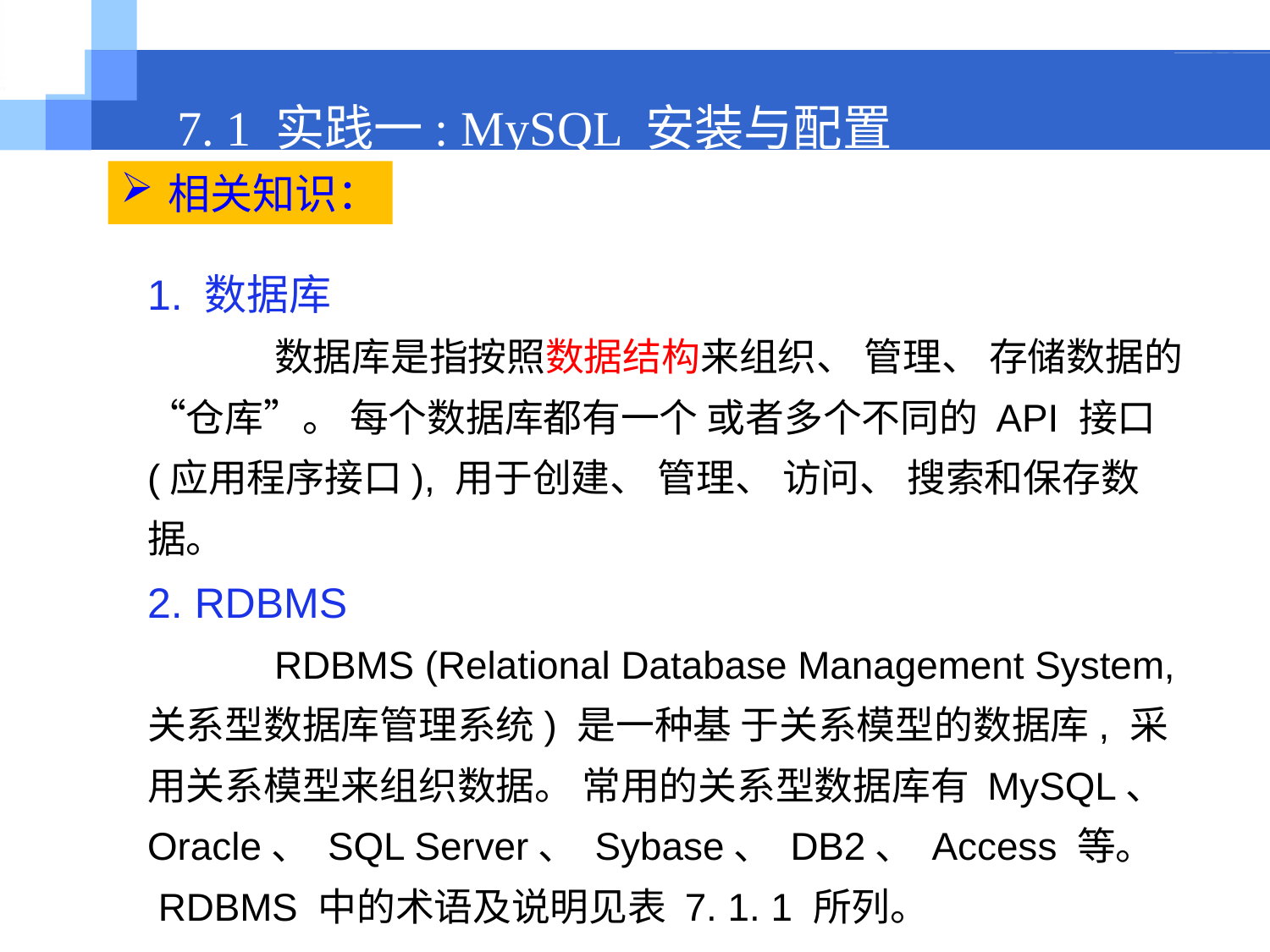

7. 1 实践一: MySQL 安装与配置
相关知识：
1. 数据库
	数据库是指按照数据结构来组织、 管理、 存储数据的 “仓库”。 每个数据库都有一个 或者多个不同的 API 接口 (应用程序接口), 用于创建、 管理、 访问、 搜索和保存数据。
2. RDBMS
	RDBMS (Relational Database Management System, 关系型数据库管理系统) 是一种基 于关系模型的数据库, 采用关系模型来组织数据。 常用的关系型数据库有 MySQL、 Oracle、 SQL Server、 Sybase、 DB2、 Access 等。
 RDBMS 中的术语及说明见表 7. 1. 1 所列。